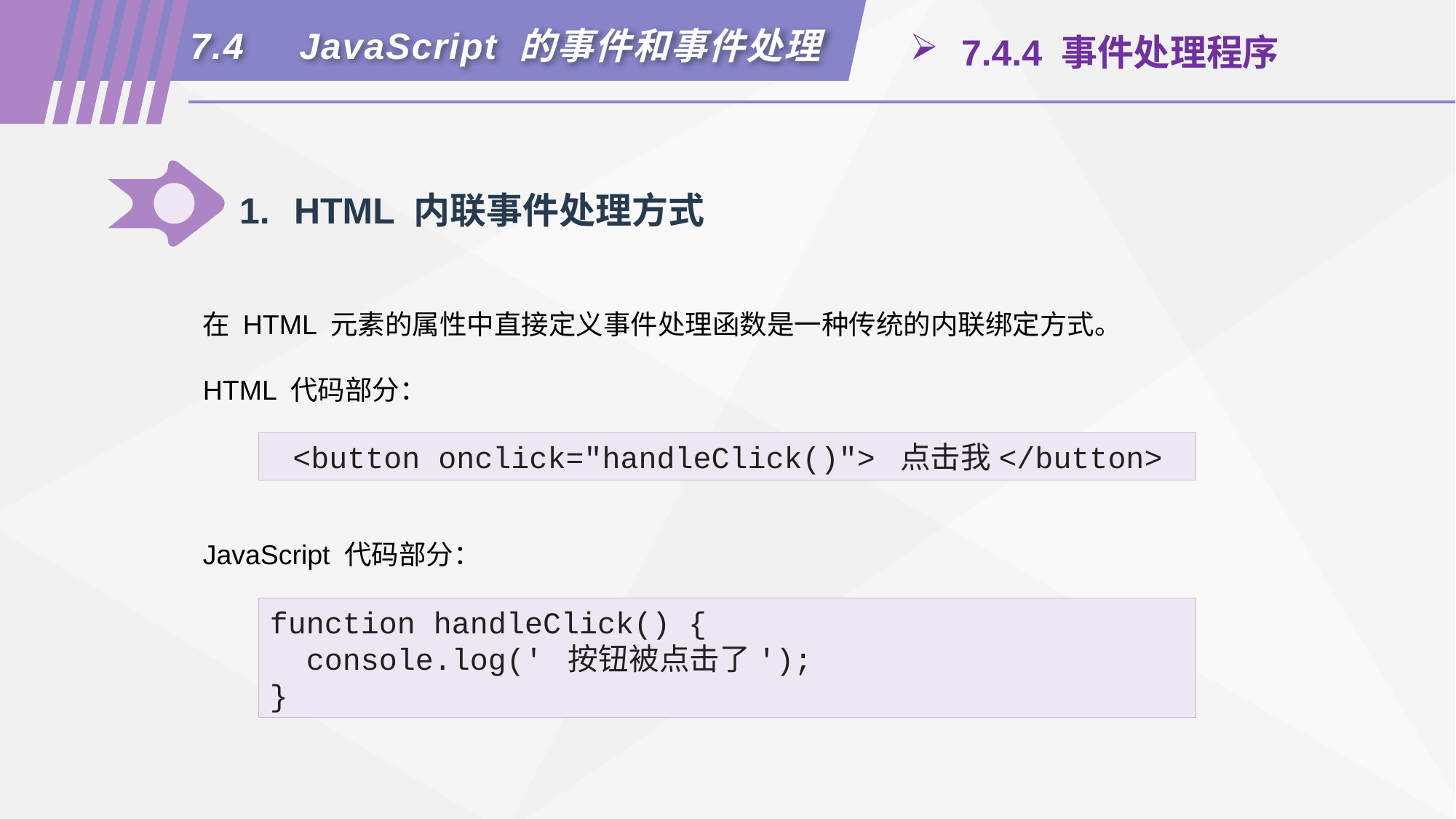

7.4	JavaScript 的事件和事件处理
 7.4.4 事件处理程序

1.	HTML 内联事件处理方式
在 HTML 元素的属性中直接定义事件处理函数是一种传统的内联绑定方式。
HTML 代码部分：
<button onclick="handleClick()"> 点击我</button>
JavaScript 代码部分：
function handleClick() {
  console.log(' 按钮被点击了');
}